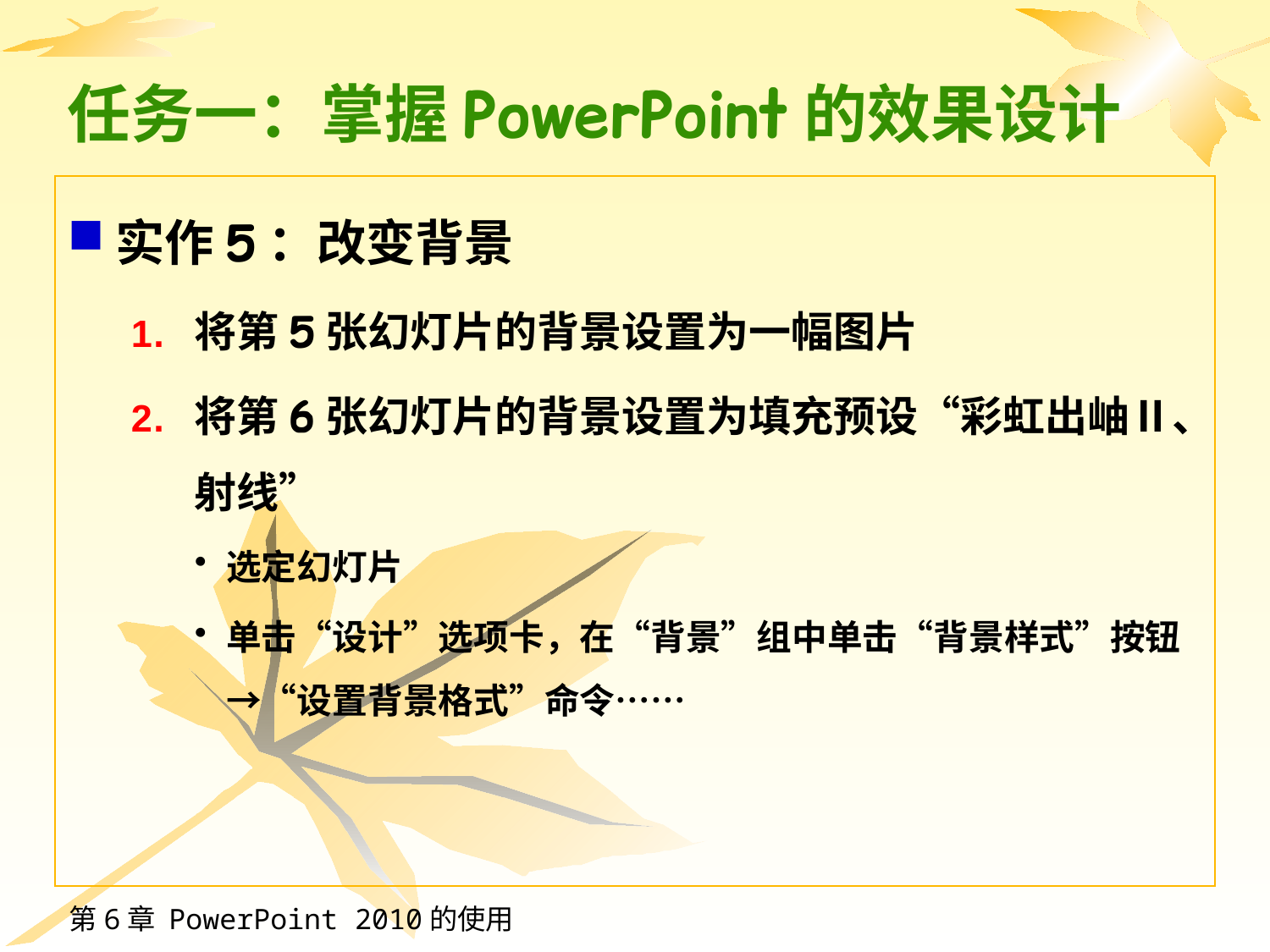

# 任务一：掌握PowerPoint的效果设计
实作5：改变背景
将第5张幻灯片的背景设置为一幅图片
将第6张幻灯片的背景设置为填充预设“彩虹出岫Ⅱ、射线”
选定幻灯片
单击“设计”选项卡，在“背景”组中单击“背景样式”按钮→“设置背景格式”命令……